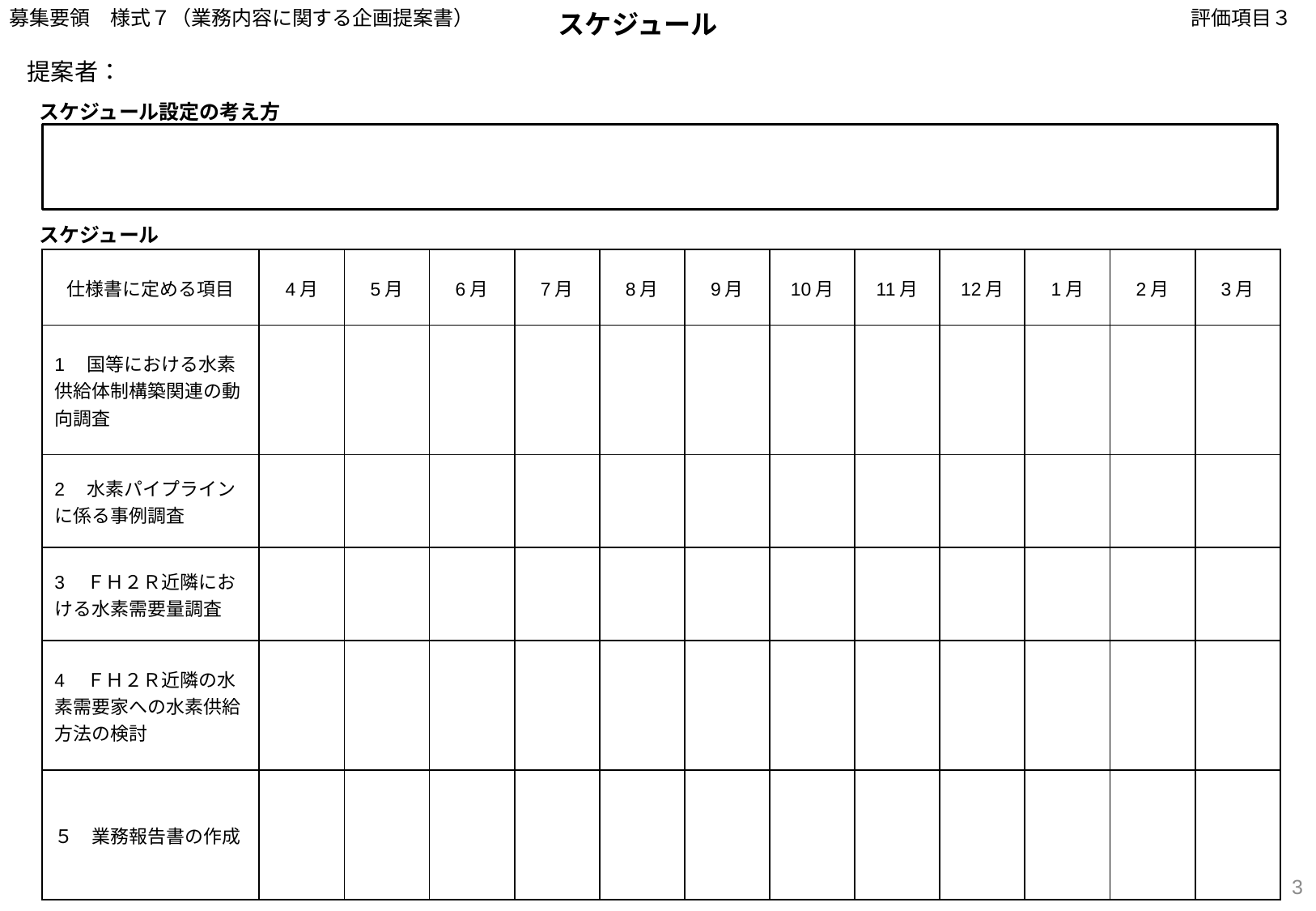

募集要領　様式７（業務内容に関する企画提案書）
スケジュール
評価項目３
提案者：
スケジュール設定の考え方

スケジュール
| 仕様書に定める項目 | 4月 | 5月 | 6月 | 7月 | 8月 | 9月 | 10月 | 11月 | 12月 | 1月 | 2月 | 3月 |
| --- | --- | --- | --- | --- | --- | --- | --- | --- | --- | --- | --- | --- |
| 1　国等における水素供給体制構築関連の動向調査 |  |  |  |  |  |  |  |  |  |  |  |  |
| 2　水素パイプラインに係る事例調査 |  |  |  |  |  |  |  |  |  |  |  |  |
| 3　ＦＨ２Ｒ近隣における水素需要量調査 |  |  |  |  |  |  |  |  |  |  |  |  |
| 4　ＦＨ２Ｒ近隣の水素需要家への水素供給方法の検討 |  |  |  |  |  |  |  |  |  |  |  |  |
| ５　業務報告書の作成 |  |  |  |  |  |  |  |  |  |  |  |  |
3